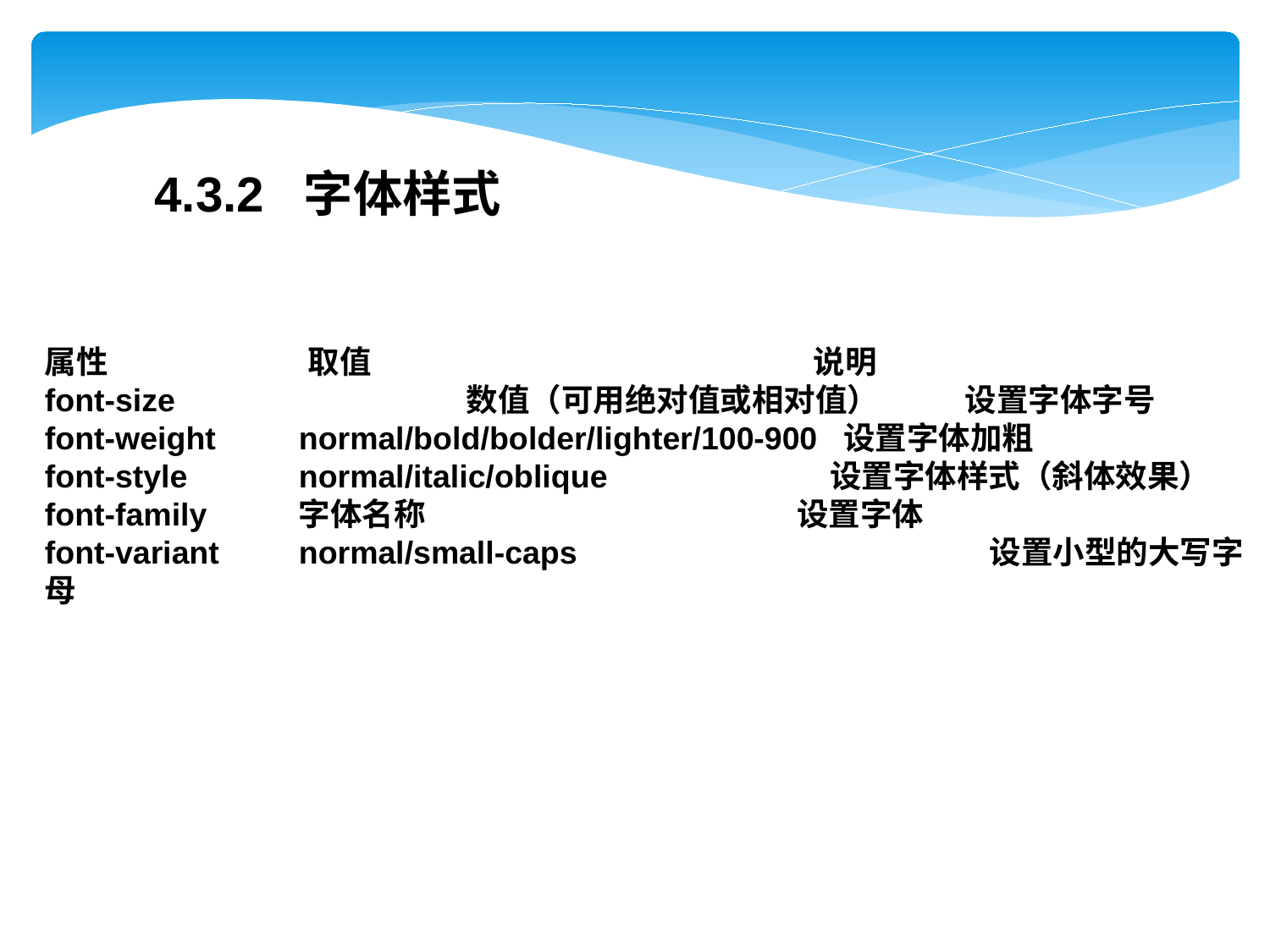

4.3.2  字体样式
属性	                   取值	                                                      说明
font-size	                  数值（可用绝对值或相对值）            设置字体字号
font-weight	normal/bold/bolder/lighter/100-900  设置字体加粗
font-style	normal/italic/oblique	                设置字体样式（斜体效果）
font-family	字体名称	                                  设置字体
font-variant	normal/small-caps	                                  设置小型的大写字母